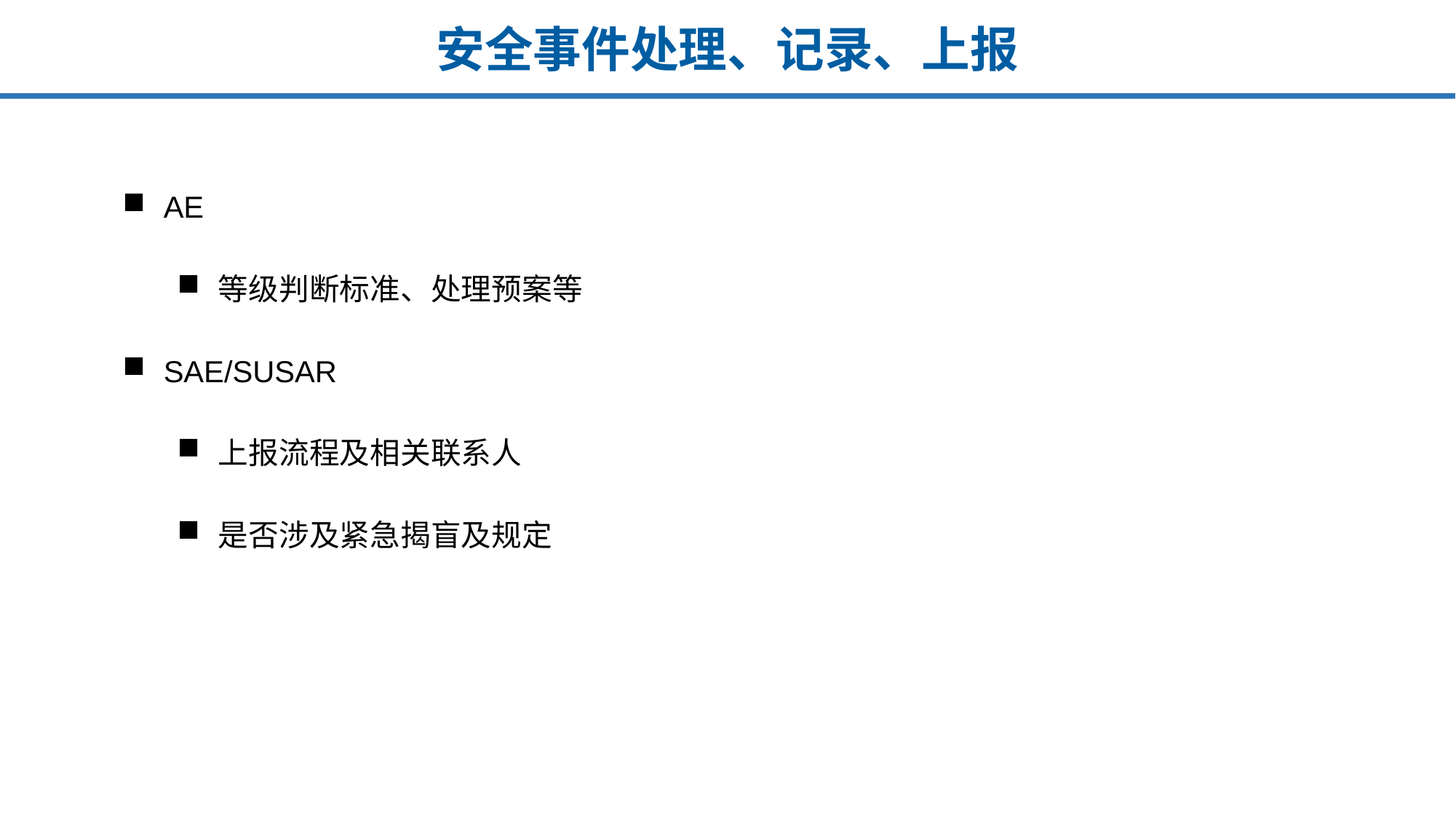

# 安全事件处理、记录、上报
AE
等级判断标准、处理预案等
SAE/SUSAR
上报流程及相关联系人
是否涉及紧急揭盲及规定